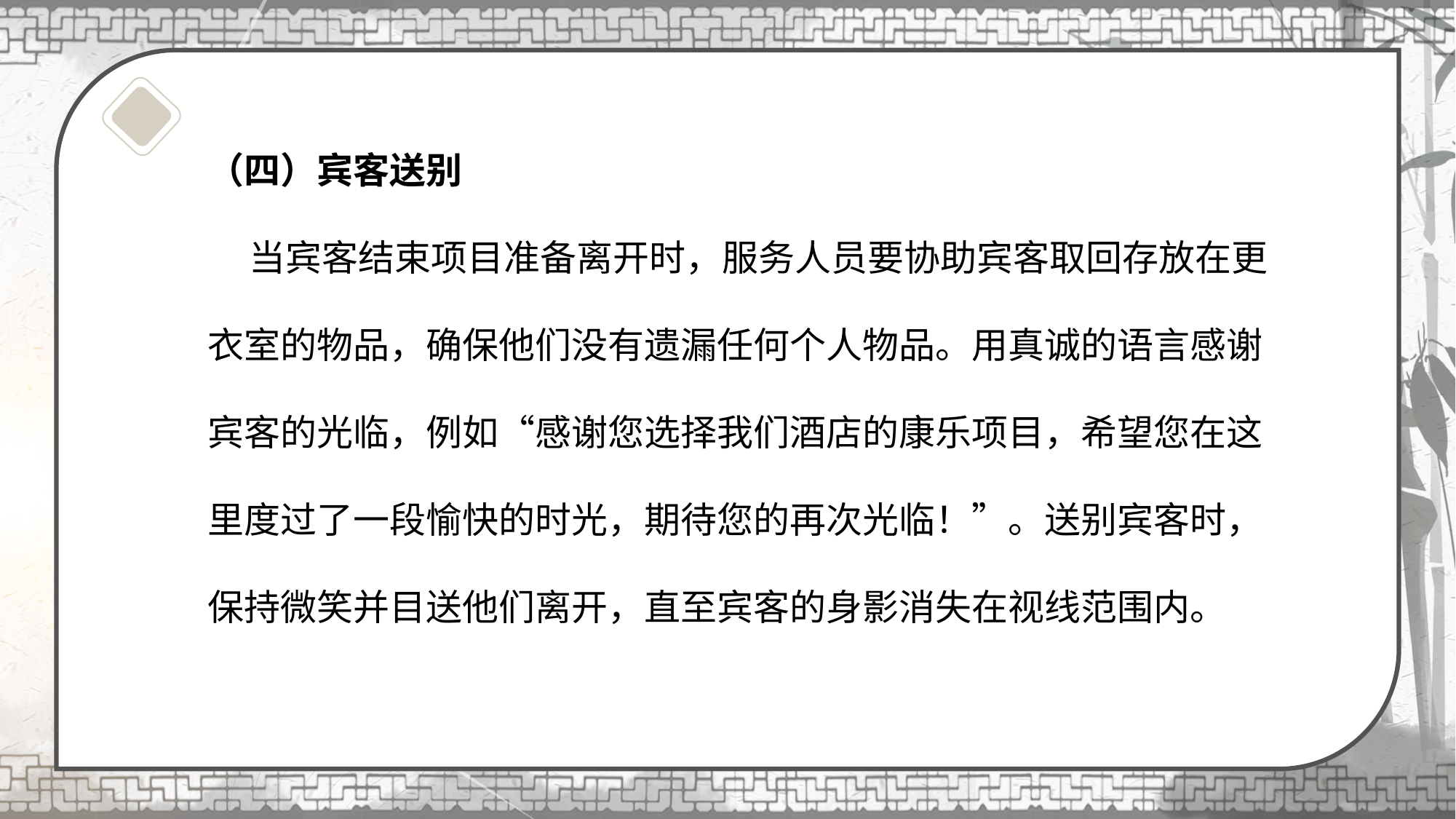

（四）宾客送别
    当宾客结束项目准备离开时，服务人员要协助宾客取回存放在更衣室的物品，确保他们没有遗漏任何个人物品。用真诚的语言感谢宾客的光临，例如“感谢您选择我们酒店的康乐项目，希望您在这里度过了一段愉快的时光，期待您的再次光临！”。送别宾客时，保持微笑并目送他们离开，直至宾客的身影消失在视线范围内。